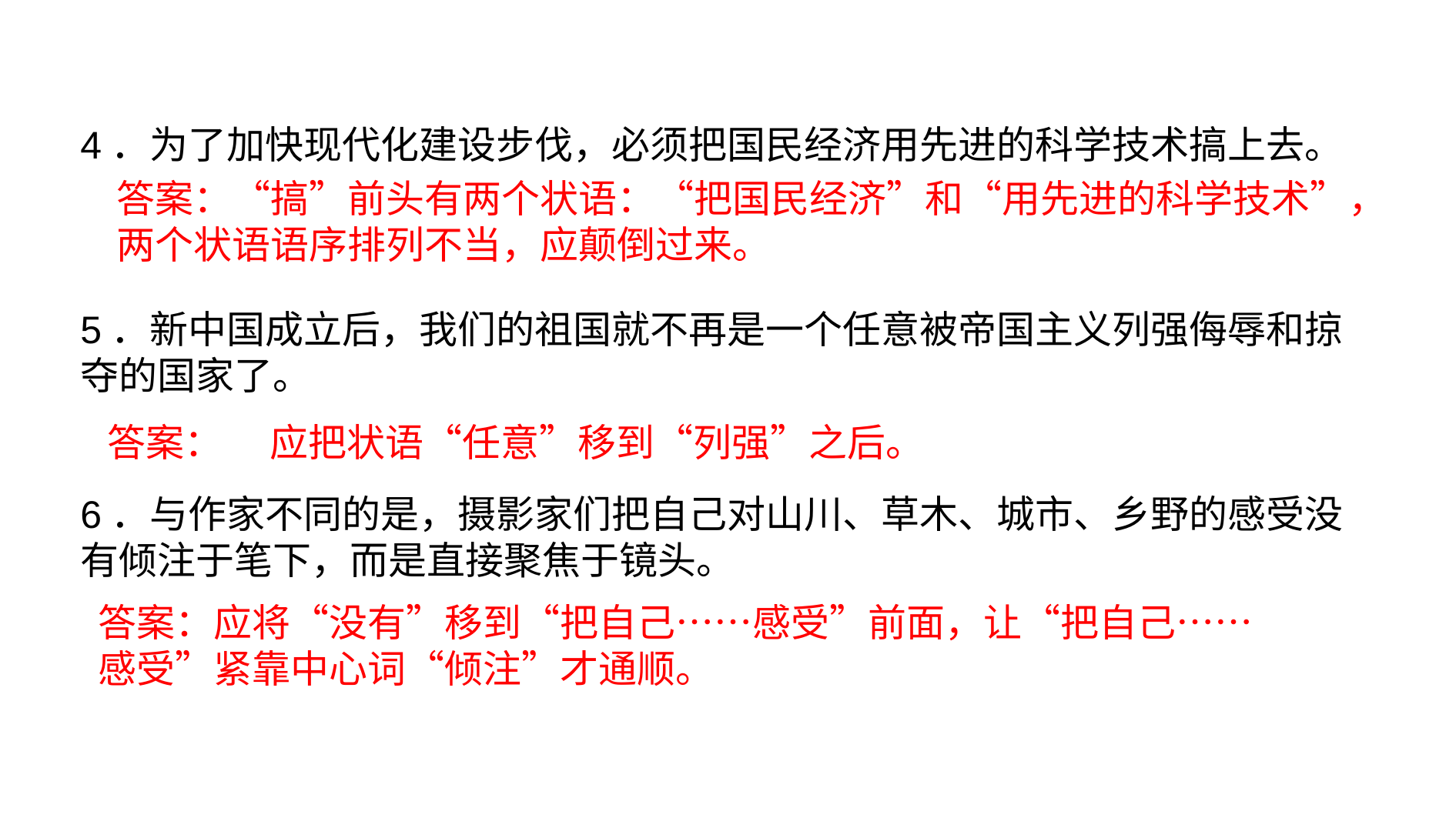

4．为了加快现代化建设步伐，必须把国民经济用先进的科学技术搞上去。

5．新中国成立后，我们的祖国就不再是一个任意被帝国主义列强侮辱和掠夺的国家了。

6．与作家不同的是，摄影家们把自己对山川、草木、城市、乡野的感受没有倾注于笔下，而是直接聚焦于镜头。
答案：“搞”前头有两个状语：“把国民经济”和“用先进的科学技术”，两个状语语序排列不当，应颠倒过来。
答案： 　应把状语“任意”移到“列强”之后。
答案：应将“没有”移到“把自己……感受”前面，让“把自己……感受”紧靠中心词“倾注”才通顺。